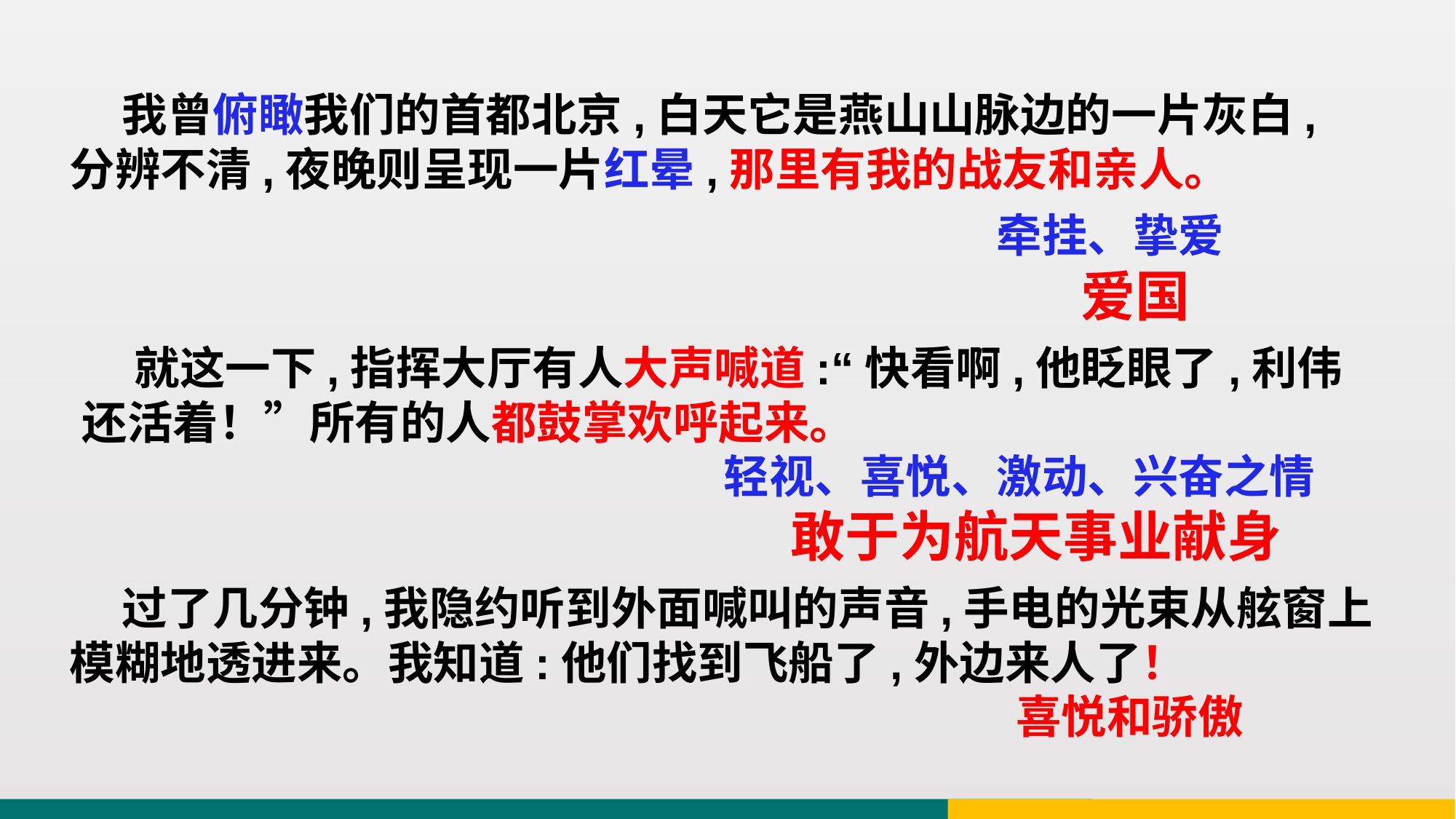

我曾俯瞰我们的首都北京,白天它是燕山山脉边的一片灰白,分辨不清,夜晚则呈现一片红晕,那里有我的战友和亲人。
牵挂、挚爱
爱国
    就这一下,指挥大厅有人大声喊道:“快看啊,他眨眼了,利伟还活着！”所有的人都鼓掌欢呼起来。
轻视、喜悦、激动、兴奋之情
敢于为航天事业献身
    过了几分钟,我隐约听到外面喊叫的声音,手电的光束从舷窗上模糊地透进来。我知道:他们找到飞船了,外边来人了！
喜悦和骄傲